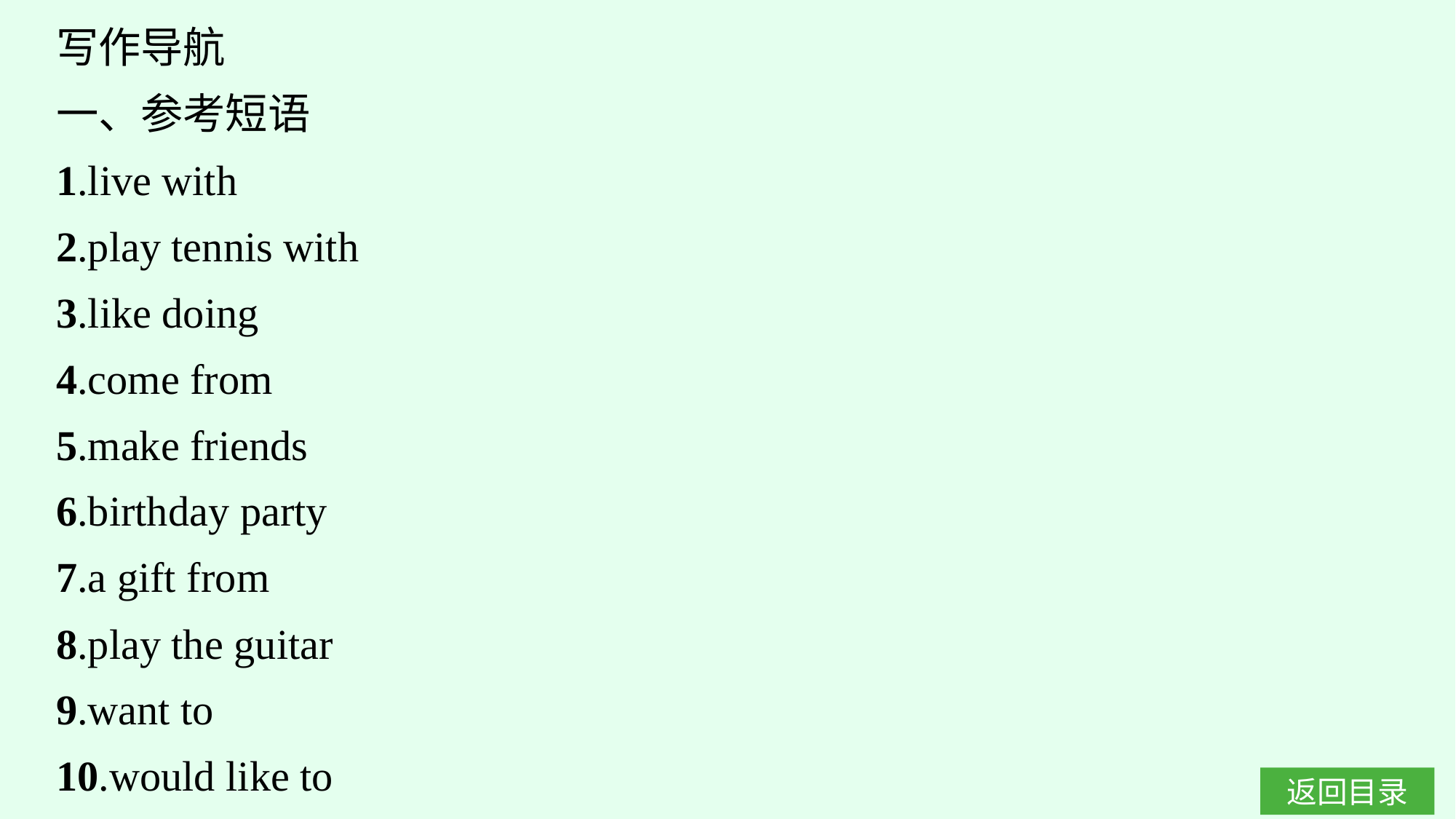

写作导航
一、参考短语
1.live with
2.play tennis with
3.like doing
4.come from
5.make friends
6.birthday party
7.a gift from
8.play the guitar
9.want to
10.would like to